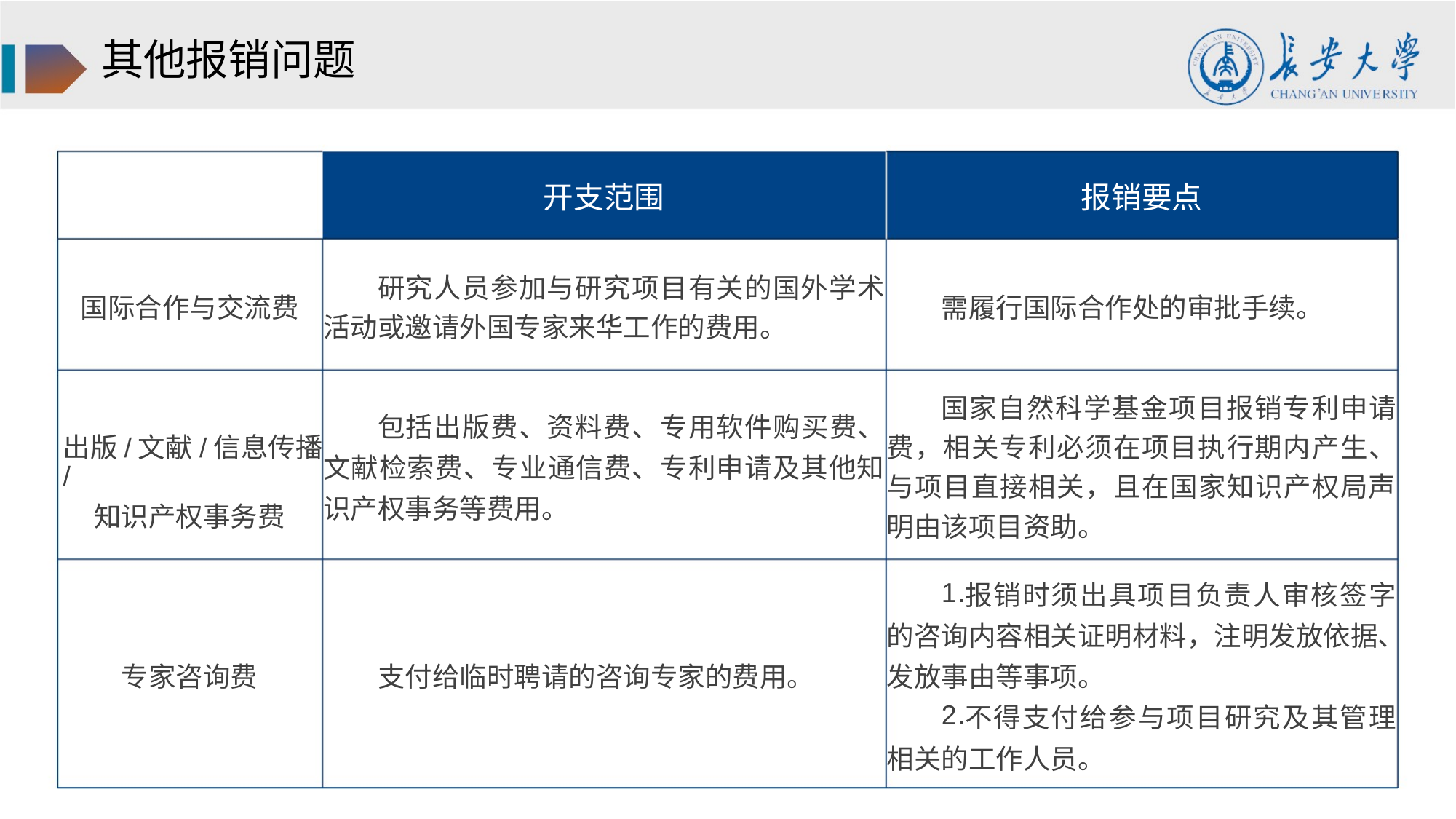

其他报销问题
开支范围
报销要点
研究人员参加与研究项目有关的国外学术
国际合作与交流费
需履行国际合作处的审批手续。
活动或邀请外国专家来华工作的费用。
国家自然科学基金项目报销专利申请
费，相关专利必须在项目执行期内产生、
与项目直接相关，且在国家知识产权局声
明由该项目资助。
包括出版费、资料费、专用软件购买费、
文献检索费、专业通信费、专利申请及其他知
识产权事务等费用。
出版/文献/信息传播/
知识产权事务费
1.
报销时须出具项目负责人审核签字
的咨询内容相关证明材料，注明发放依据、
发放事由等事项。
专家咨询费
支付给临时聘请的咨询专家的费用。
2.
不得支付给参与项目研究及其管理
相关的工作人员。